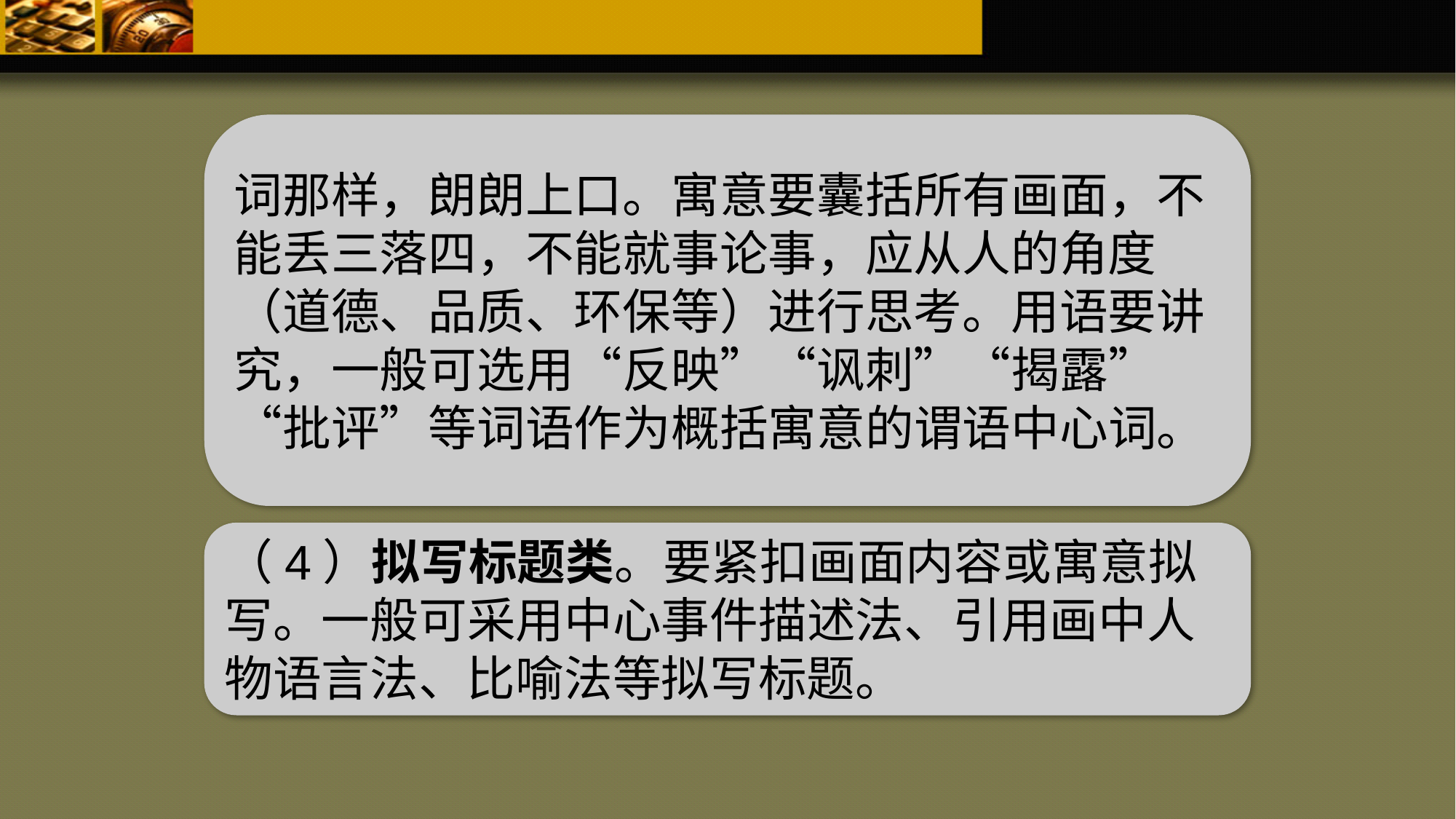

词那样，朗朗上口。寓意要囊括所有画面，不能丢三落四，不能就事论事，应从人的角度（道德、品质、环保等）进行思考。用语要讲究，一般可选用“反映”“讽刺”“揭露”“批评”等词语作为概括寓意的谓语中心词。
（4）拟写标题类。要紧扣画面内容或寓意拟写。一般可采用中心事件描述法、引用画中人物语言法、比喻法等拟写标题。